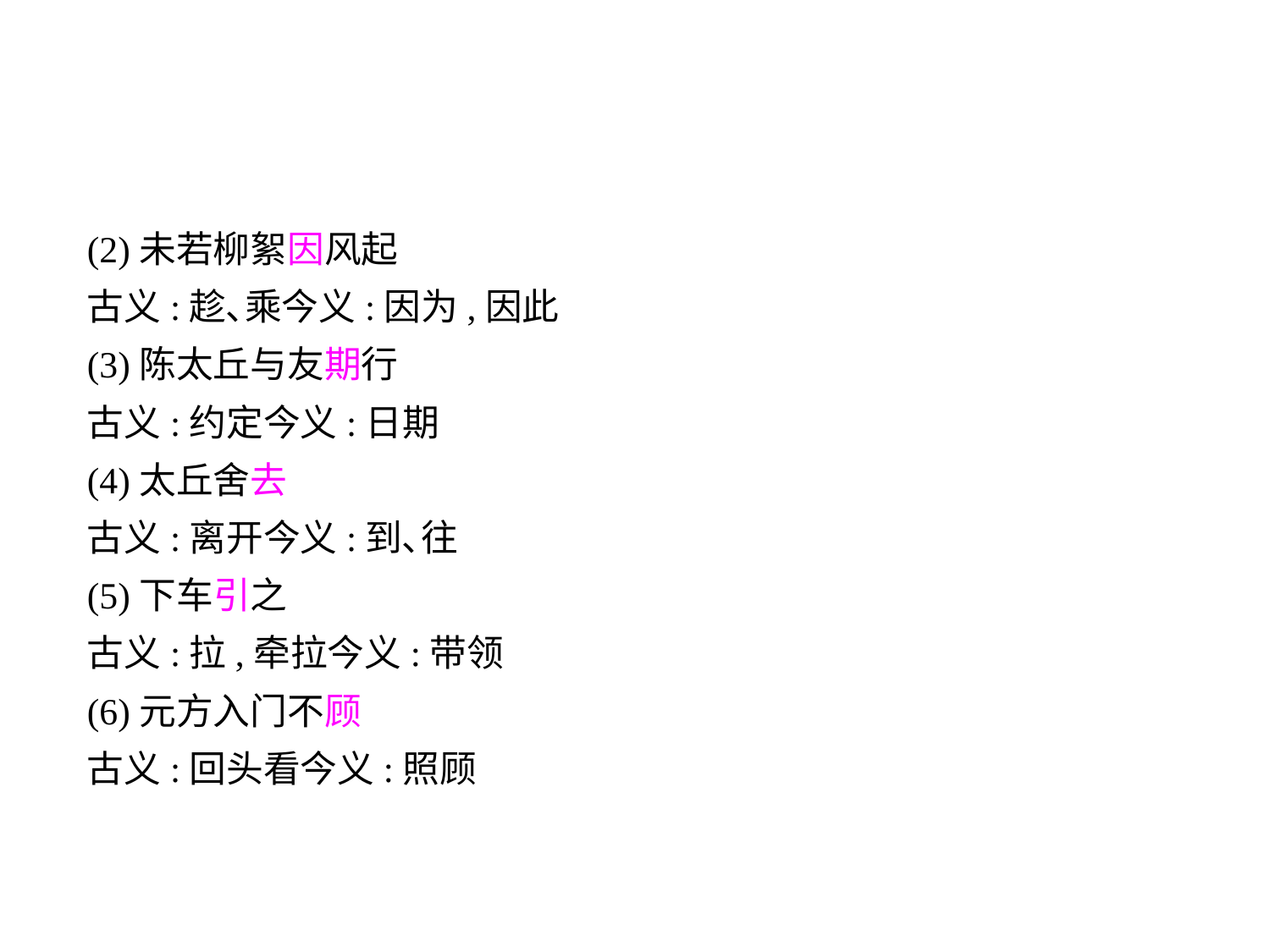

(2)未若柳絮因风起
古义:趁､乘今义:因为,因此
(3)陈太丘与友期行
古义:约定今义:日期
(4)太丘舍去
古义:离开今义:到､往
(5)下车引之
古义:拉,牵拉今义:带领
(6)元方入门不顾
古义:回头看今义:照顾